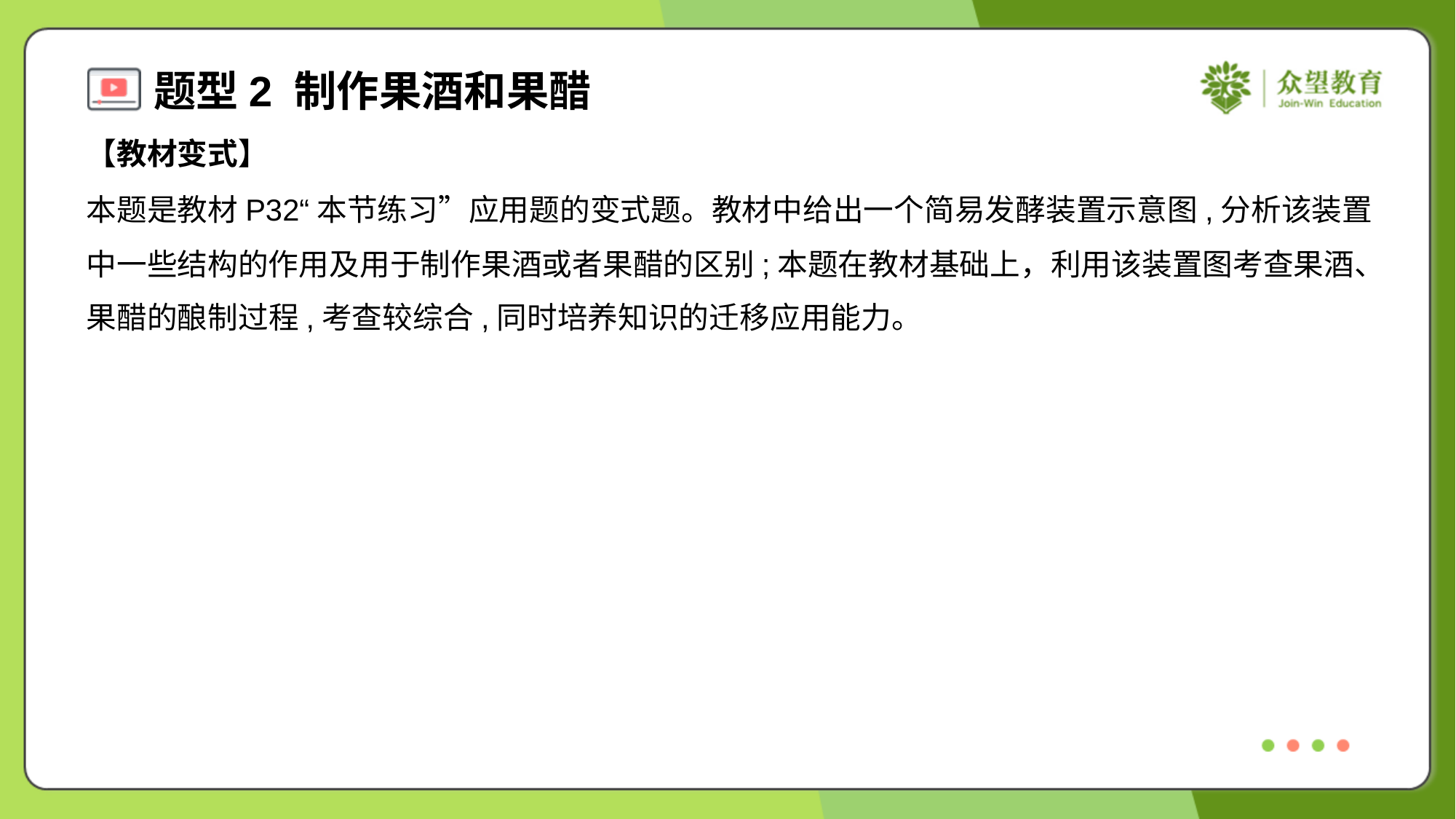

【教材变式】
本题是教材P32“本节练习”应用题的变式题。教材中给出一个简易发酵装置示意图,分析该装置
中一些结构的作用及用于制作果酒或者果醋的区别;本题在教材基础上，利用该装置图考查果酒、
果醋的酿制过程,考查较综合,同时培养知识的迁移应用能力。